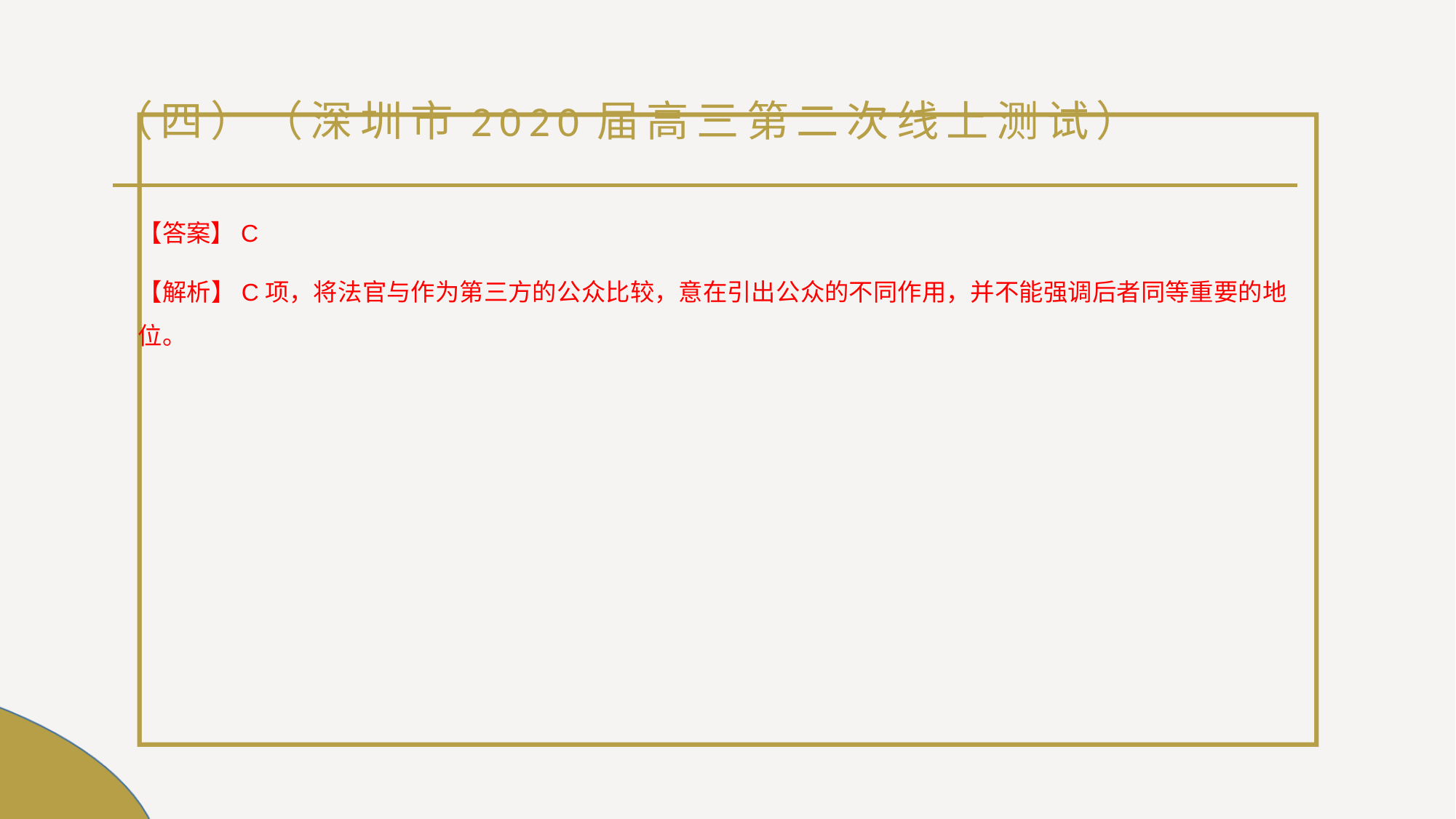

# （四）（深圳市2020届高三第二次线上测试）
【答案】C
【解析】C项，将法官与作为第三方的公众比较，意在引出公众的不同作用，并不能强调后者同等重要的地位。